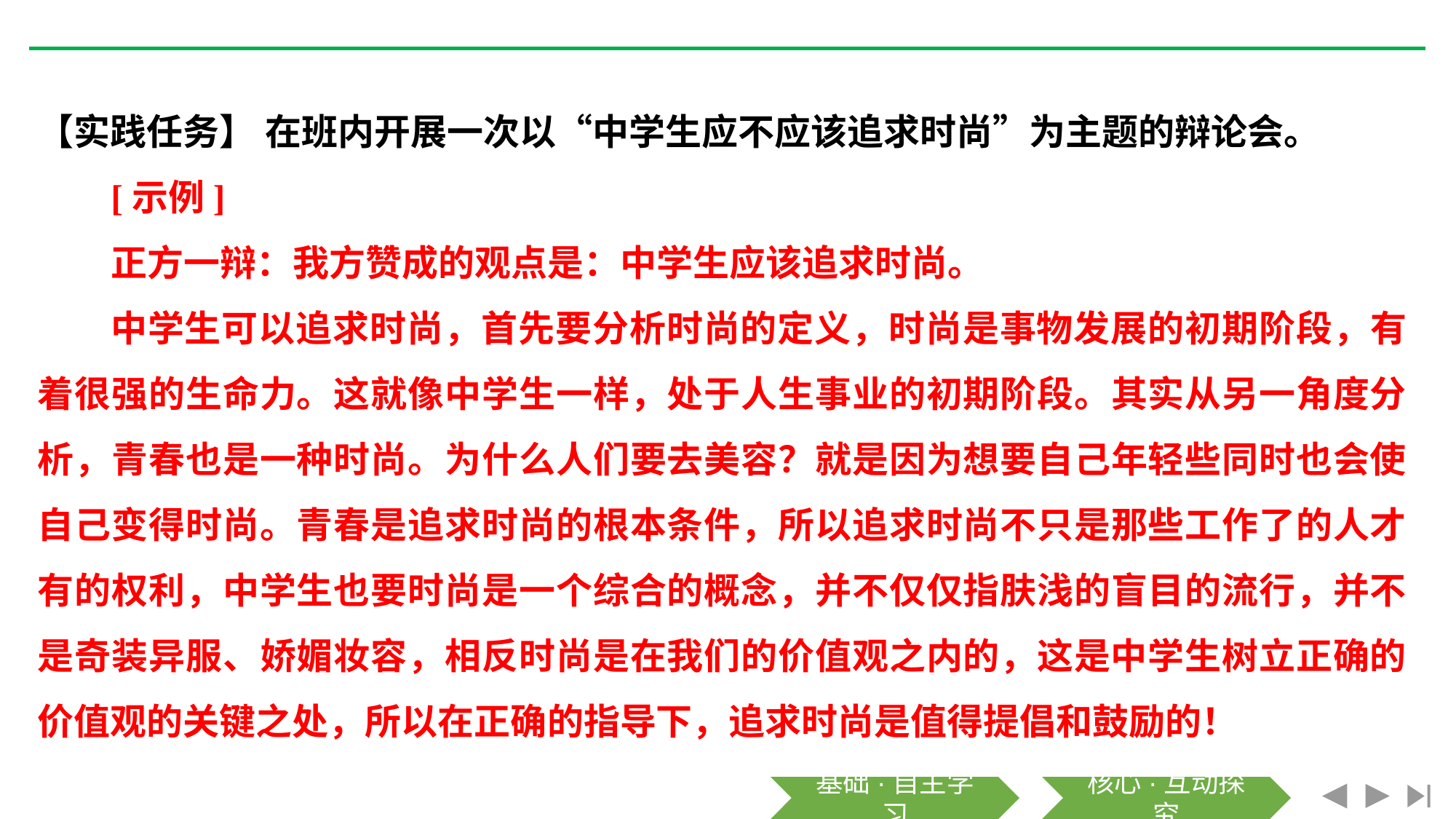

【实践任务】 在班内开展一次以“中学生应不应该追求时尚”为主题的辩论会。
[示例]
正方一辩：我方赞成的观点是：中学生应该追求时尚。
中学生可以追求时尚，首先要分析时尚的定义，时尚是事物发展的初期阶段，有着很强的生命力。这就像中学生一样，处于人生事业的初期阶段。其实从另一角度分析，青春也是一种时尚。为什么人们要去美容？就是因为想要自己年轻些同时也会使自己变得时尚。青春是追求时尚的根本条件，所以追求时尚不只是那些工作了的人才有的权利，中学生也要时尚是一个综合的概念，并不仅仅指肤浅的盲目的流行，并不是奇装异服、娇媚妆容，相反时尚是在我们的价值观之内的，这是中学生树立正确的价值观的关键之处，所以在正确的指导下，追求时尚是值得提倡和鼓励的！